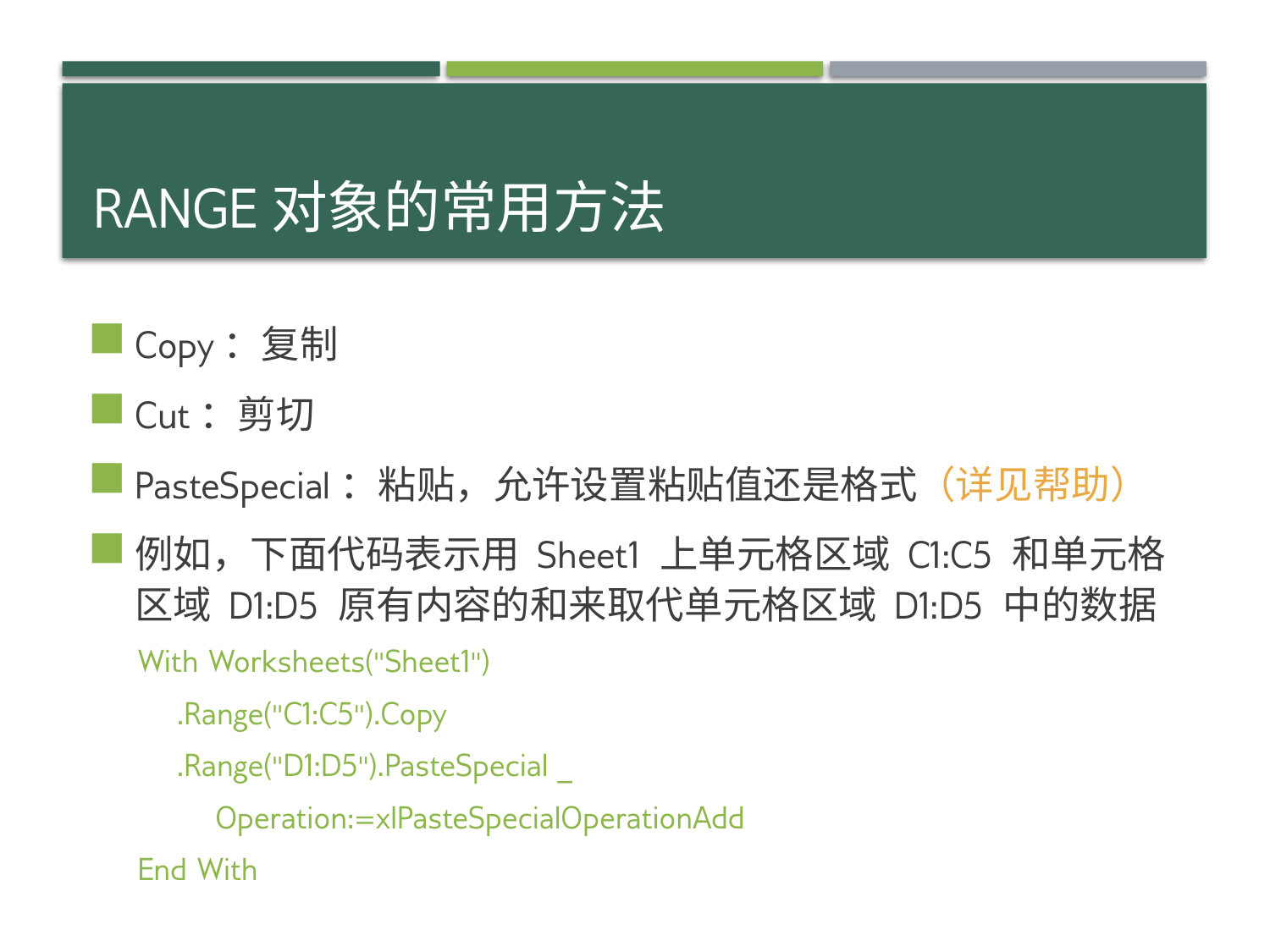

# Range对象的常用方法
Copy：复制
Cut：剪切
PasteSpecial：粘贴，允许设置粘贴值还是格式（详见帮助）
例如，下面代码表示用 Sheet1 上单元格区域 C1:C5 和单元格区域 D1:D5 原有内容的和来取代单元格区域 D1:D5 中的数据
With Worksheets("Sheet1")
    .Range("C1:C5").Copy
    .Range("D1:D5").PasteSpecial _
        Operation:=xlPasteSpecialOperationAdd
End With